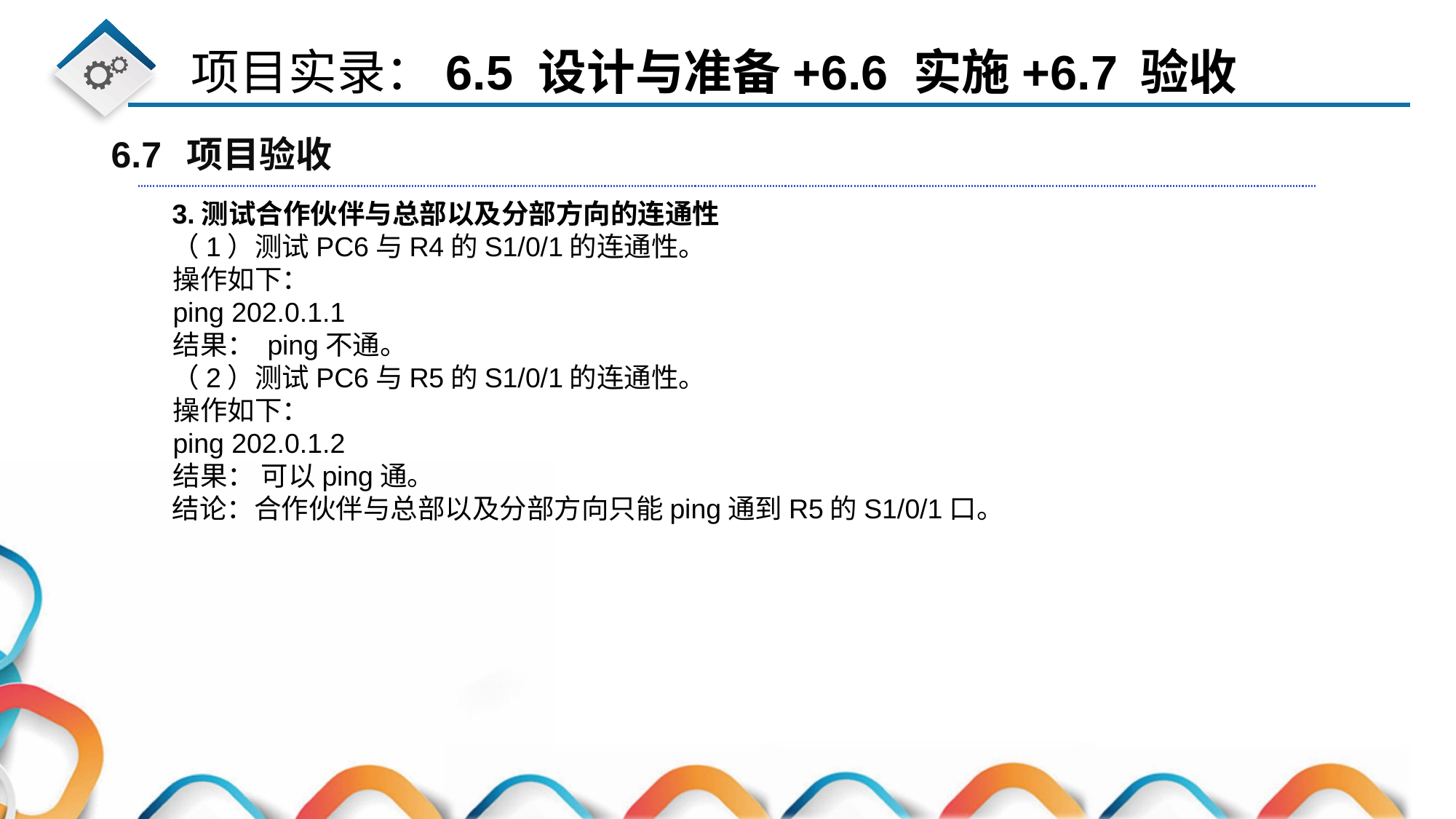

6.7  项目验收

3.测试合作伙伴与总部以及分部方向的连通性
（1）测试PC6与R4的S1/0/1的连通性。
操作如下：
ping 202.0.1.1
结果： ping不通。
（2）测试PC6与R5的S1/0/1的连通性。
操作如下：
ping 202.0.1.2
结果： 可以ping通。
结论：合作伙伴与总部以及分部方向只能ping通到R5的S1/0/1口。